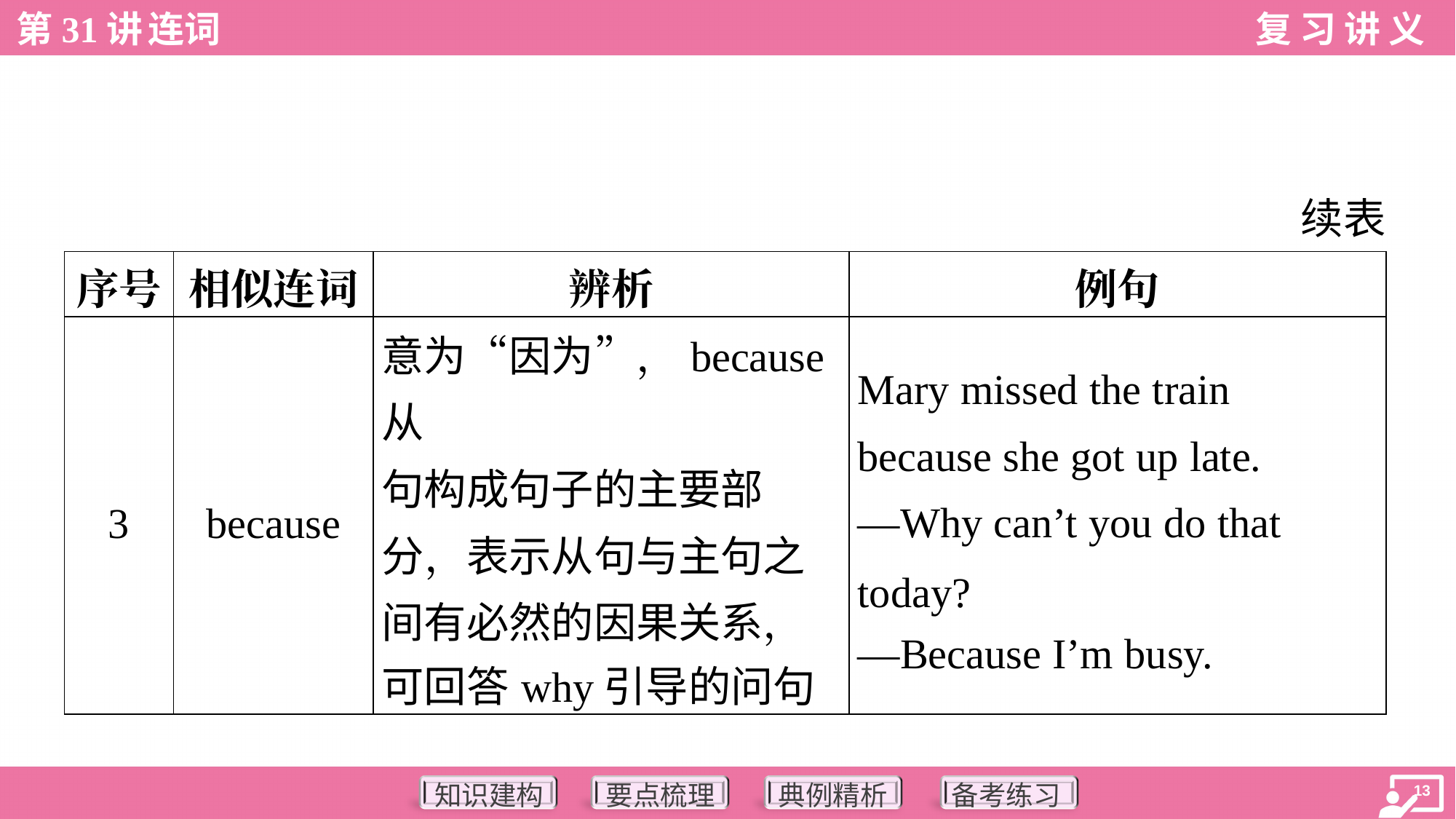

续表
| 序号 | 相似连词 | 辨析 | 例句 |
| --- | --- | --- | --- |
| 3 | because | 意为“因为”，because从 句构成句子的主要部 分，表示从句与主句之 间有必然的因果关系， 可回答why引导的问句 | Mary missed the train because she got up late. —Why can’t you do that today? —Because I’m busy. |